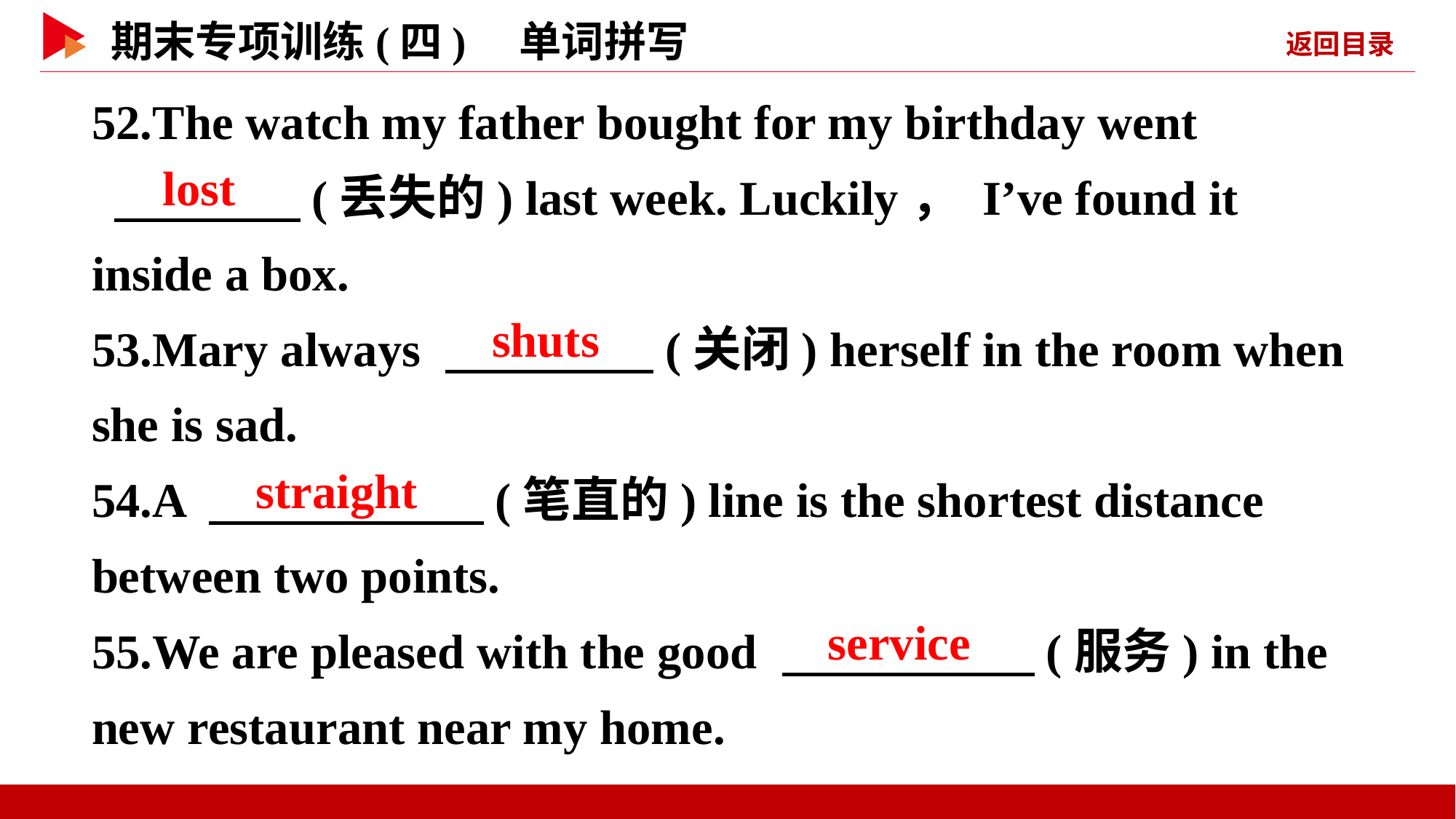

52.The watch my father bought for my birthday went
 　        　(丢失的) last week. Luckily， I’ve found it inside a box.
53.Mary always 　          　(关闭) herself in the room when she is sad.
54.A 　                　(笔直的) line is the shortest distance between two points.
55.We are pleased with the good 　              　(服务) in the new restaurant near my home.
　lost
　shuts
　straight
　service